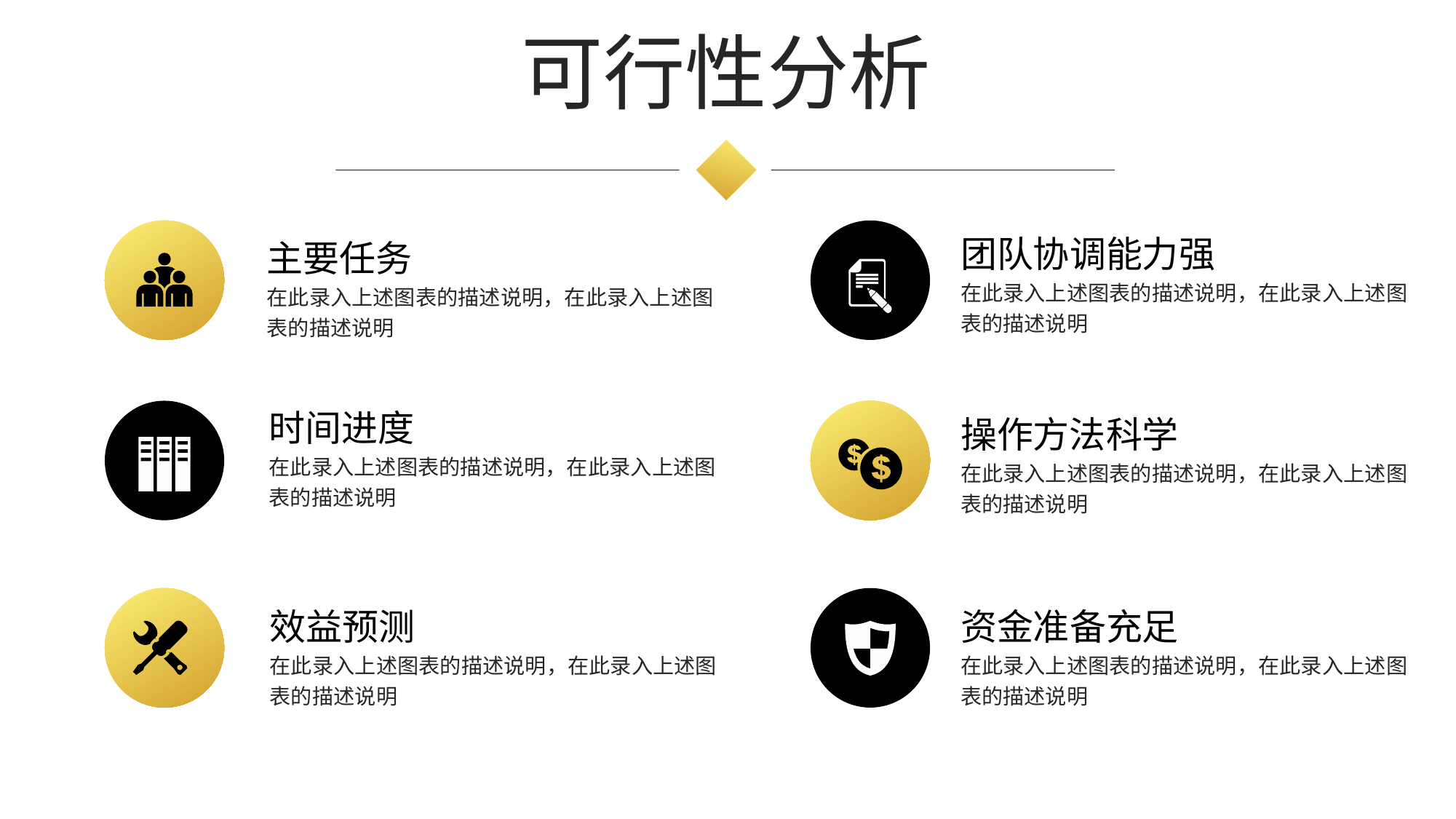

可行性分析

团队协调能力强
在此录入上述图表的描述说明，在此录入上述图表的描述说明

主要任务
在此录入上述图表的描述说明，在此录入上述图表的描述说明
时间进度
在此录入上述图表的描述说明，在此录入上述图表的描述说明
操作方法科学
在此录入上述图表的描述说明，在此录入上述图表的描述说明

效益预测
在此录入上述图表的描述说明，在此录入上述图表的描述说明
资金准备充足
在此录入上述图表的描述说明，在此录入上述图表的描述说明